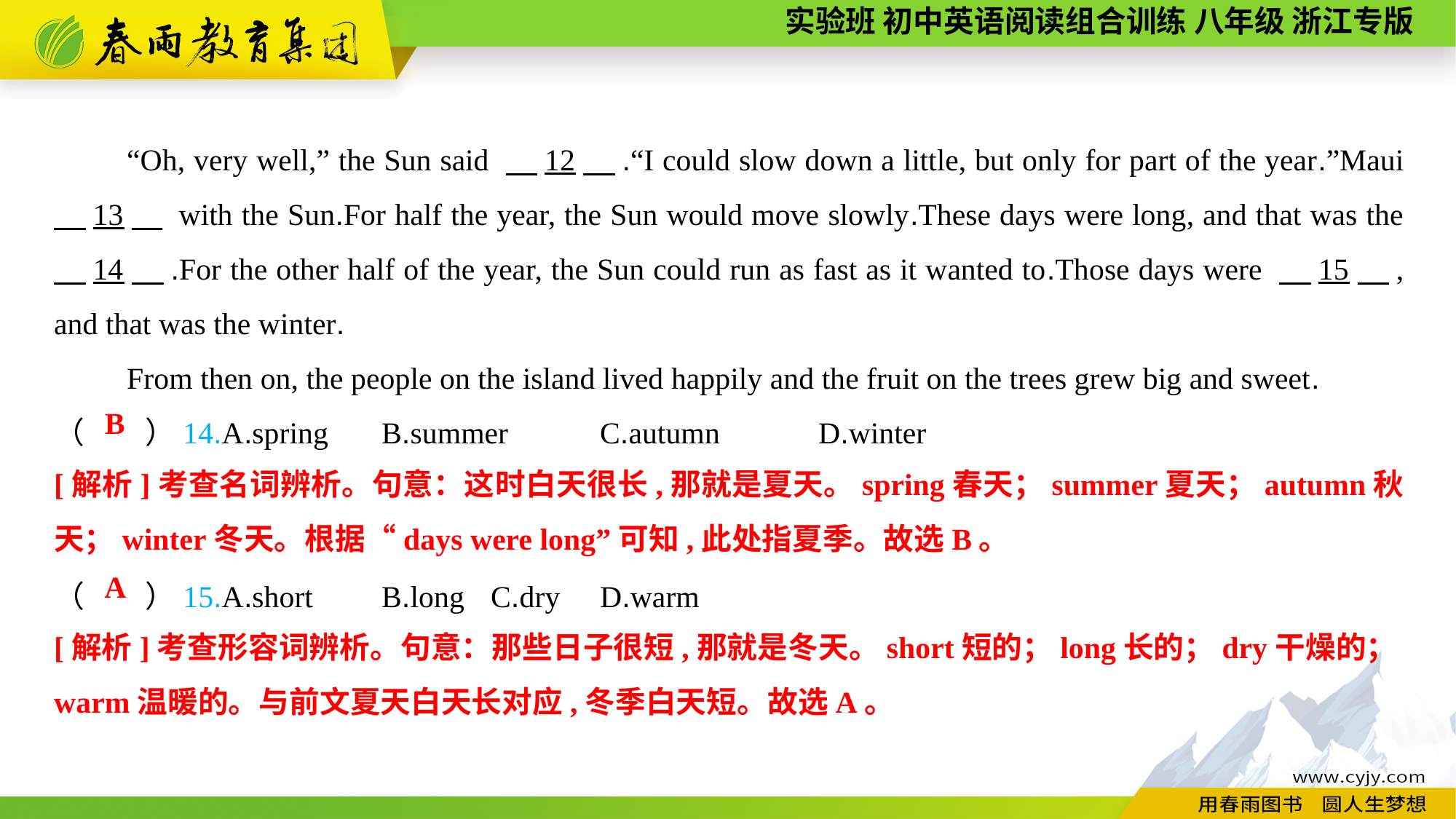

“Oh, very well,” the Sun said 　12　.“I could slow down a little, but only for part of the year.”Maui 　13　 with the Sun.For half the year, the Sun would move slowly.These days were long, and that was the 　14　.For the other half of the year, the Sun could run as fast as it wanted to.Those days were 　15　, and that was the winter.
From then on, the people on the island lived happily and the fruit on the trees grew big and sweet.
（　　）14.A.spring	B.summer	C.autumn	D.winter

（　　）15.A.short	B.long	C.dry	D.warm
B
[解析]考查名词辨析。句意：这时白天很长,那就是夏天。spring春天；summer夏天；autumn秋天；winter冬天。根据“days were long”可知,此处指夏季。故选B。
A
[解析]考查形容词辨析。句意：那些日子很短,那就是冬天。short短的；long长的；dry干燥的；warm温暖的。与前文夏天白天长对应,冬季白天短。故选A。